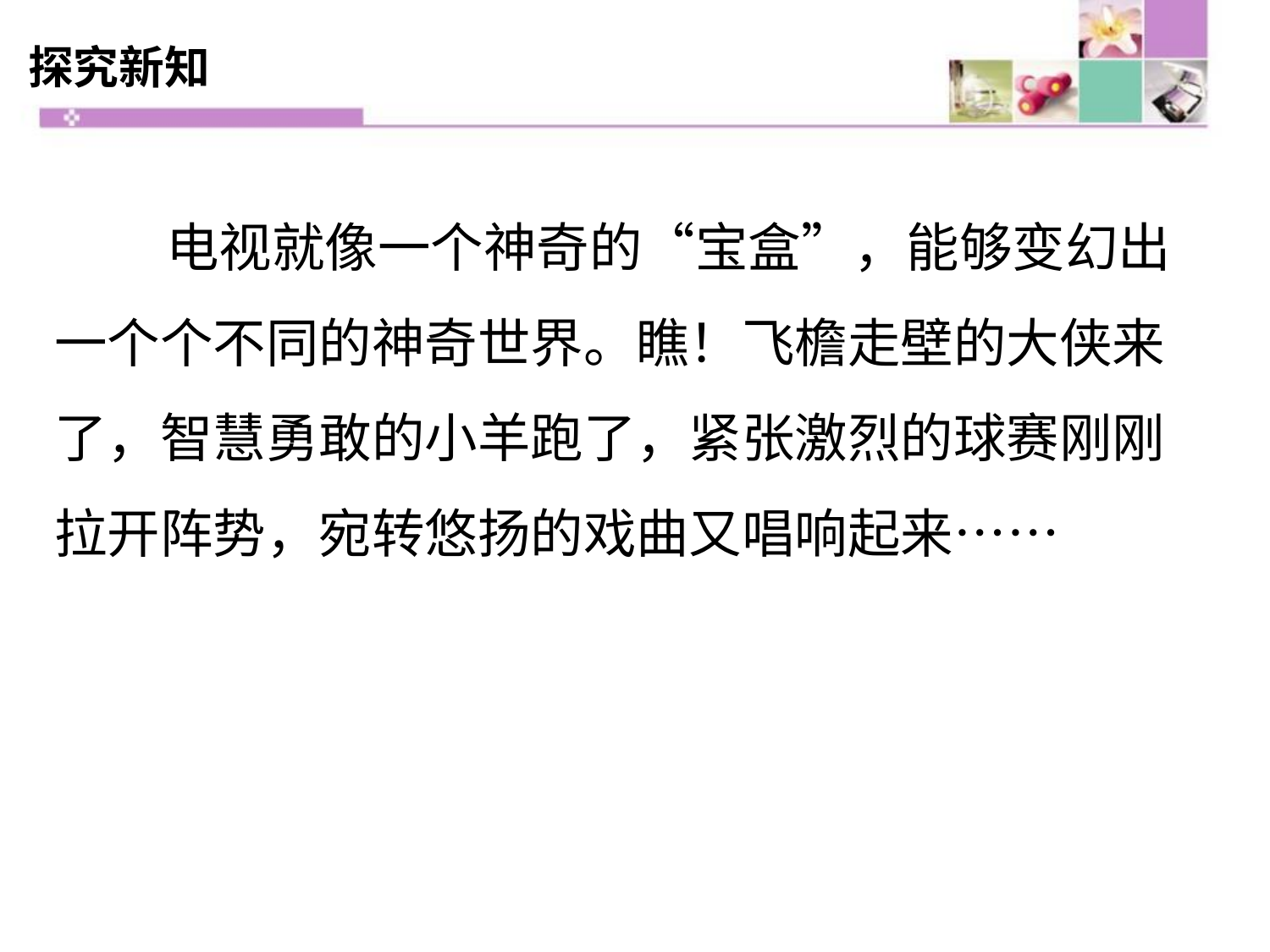

# 探究新知
电视就像一个神奇的“宝盒”，能够变幻出一个个不同的神奇世界。瞧！飞檐走壁的大侠来了，智慧勇敢的小羊跑了，紧张激烈的球赛刚刚拉开阵势，宛转悠扬的戏曲又唱响起来……